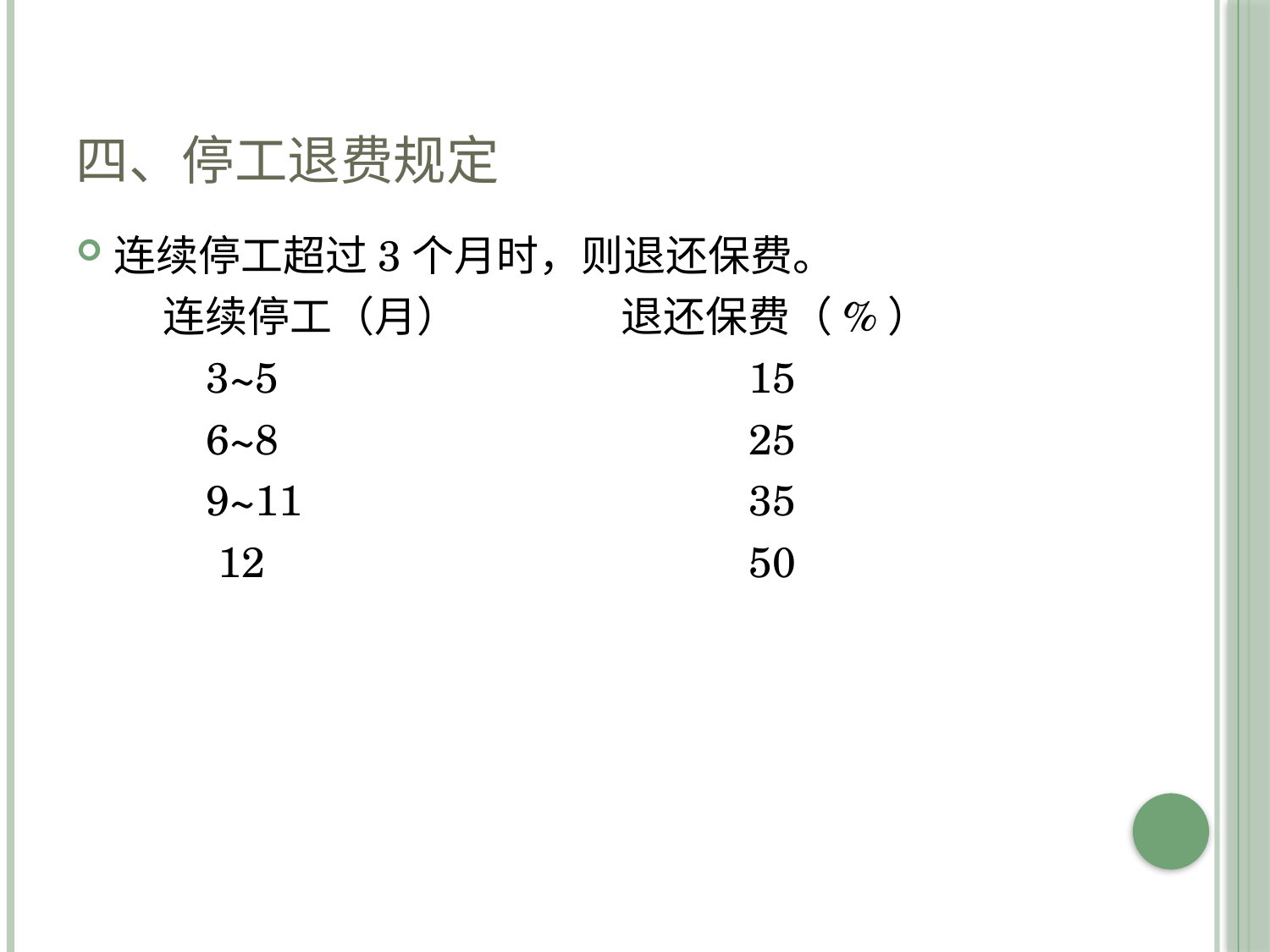

# 四、停工退费规定
连续停工超过3个月时，则退还保费。
        连续停工（月）                 退还保费（%）
           3~5				15
           6~8 				25
           9~11				35
            12				50